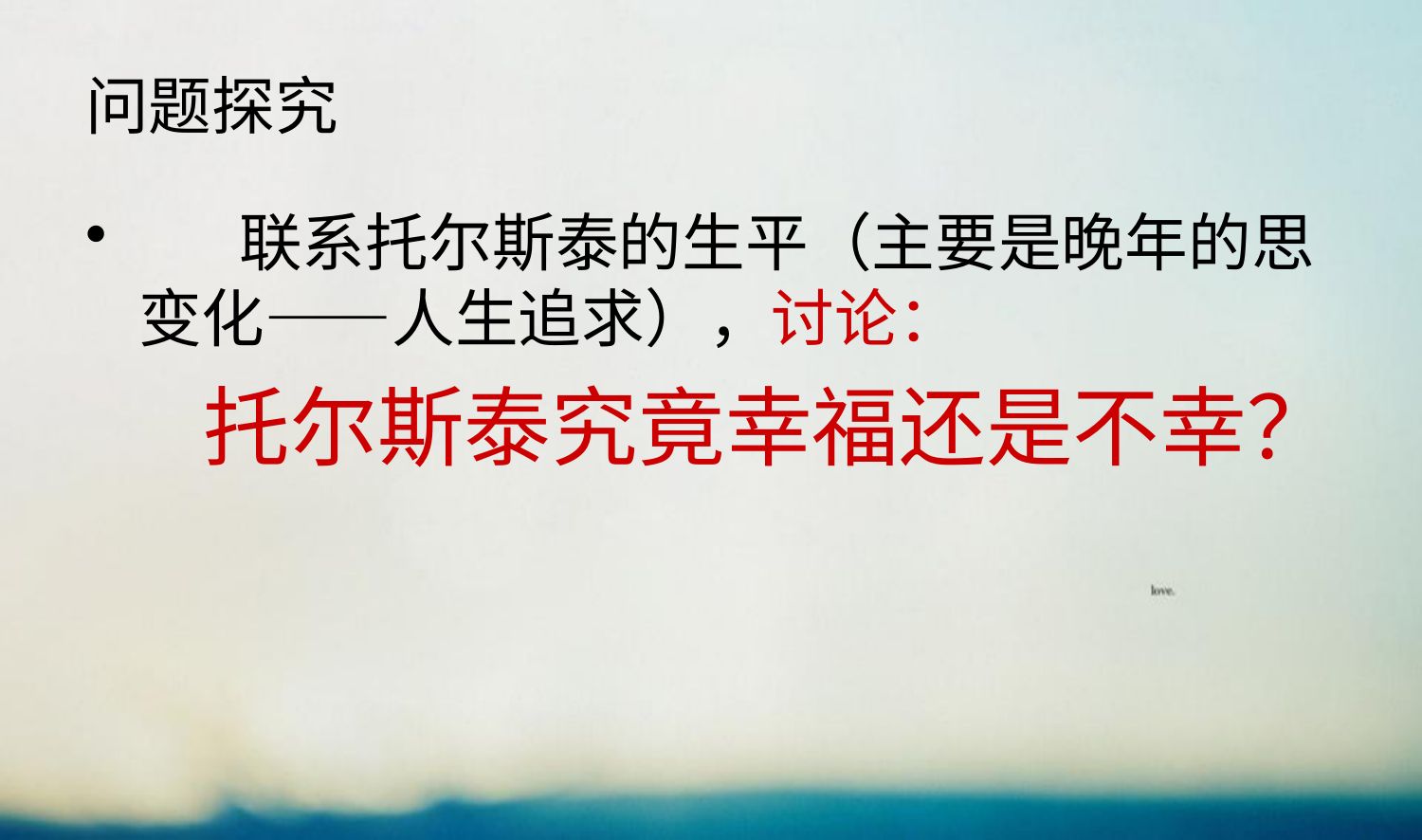

# 问题探究
      联系托尔斯泰的生平（主要是晚年的思变化——人生追求），讨论：
     托尔斯泰究竟幸福还是不幸？